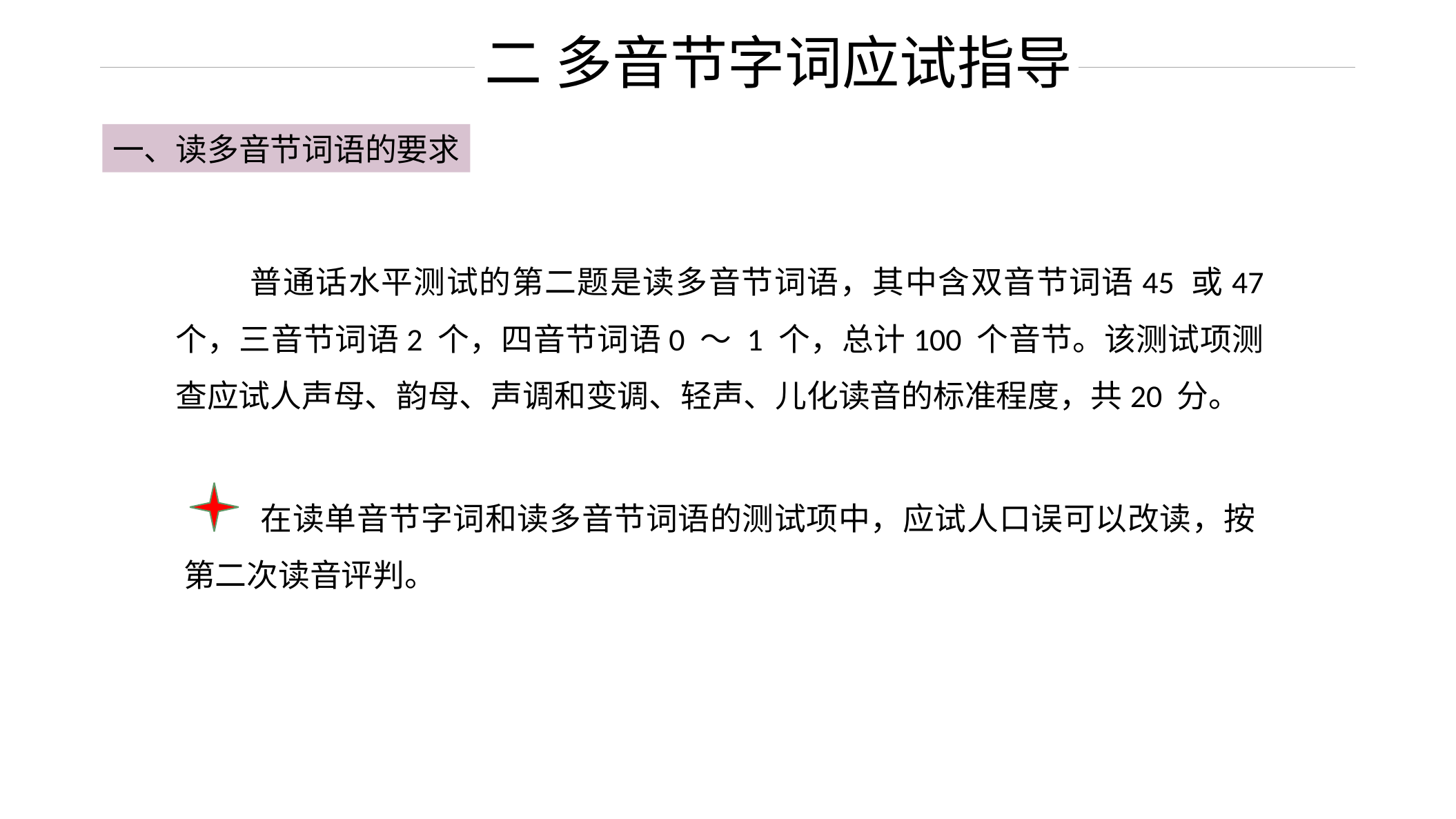

二 多音节字词应试指导
一、读多音节词语的要求
        普通话水平测试的第二题是读多音节词语，其中含双音节词语45 或47 个，三音节词语2 个，四音节词语0 ～ 1 个，总计100 个音节。该测试项测查应试人声母、韵母、声调和变调、轻声、儿化读音的标准程度，共20 分。
         在读单音节字词和读多音节词语的测试项中，应试人口误可以改读，按第二次读音评判。